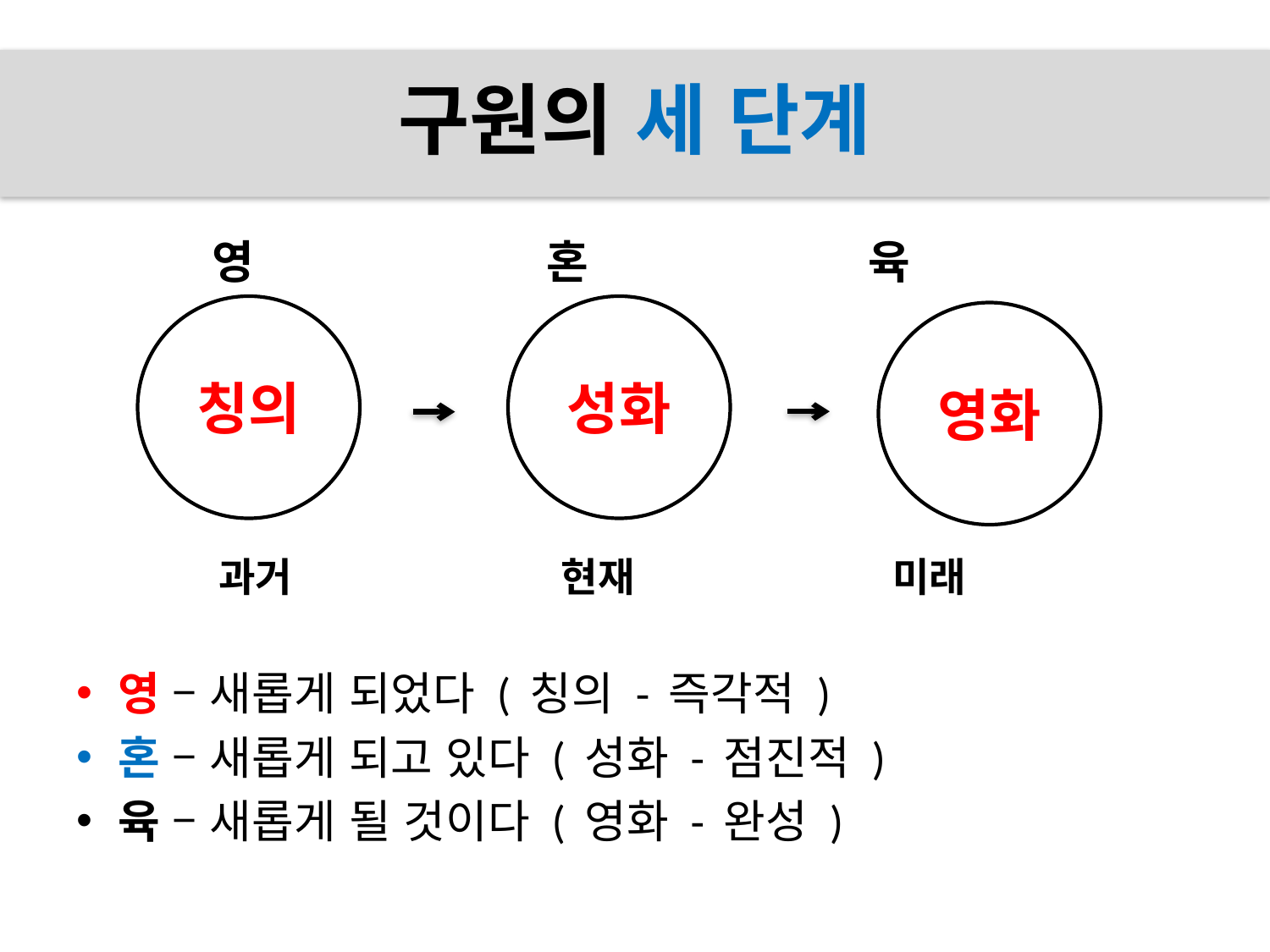

# 구원의 세 단계

          영                       혼                      육

            과거                        현재                       미래

영 – 새롭게 되었다 ( 칭의 - 즉각적 )
혼 – 새롭게 되고 있다 ( 성화 - 점진적 )
육 – 새롭게 될 것이다 ( 영화 - 완성 )
칭의
성화
영화